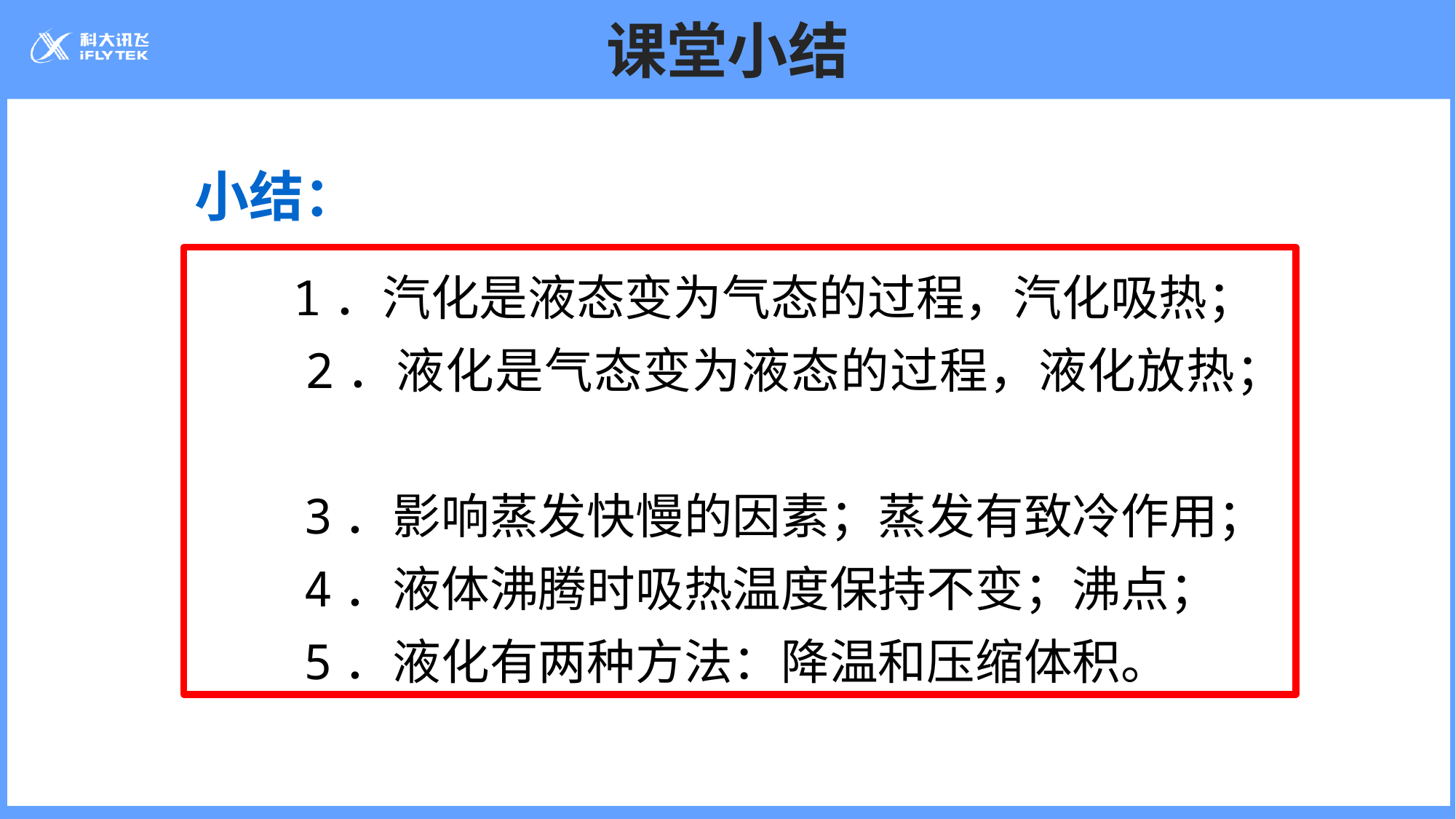

# 课堂小结
小结：
　　 1．汽化是液态变为气态的过程，汽化吸热；
　　2．液化是气态变为液态的过程，液化放热；
　　3．影响蒸发快慢的因素；蒸发有致冷作用；
　　4．液体沸腾时吸热温度保持不变；沸点；
　　5．液化有两种方法：降温和压缩体积。